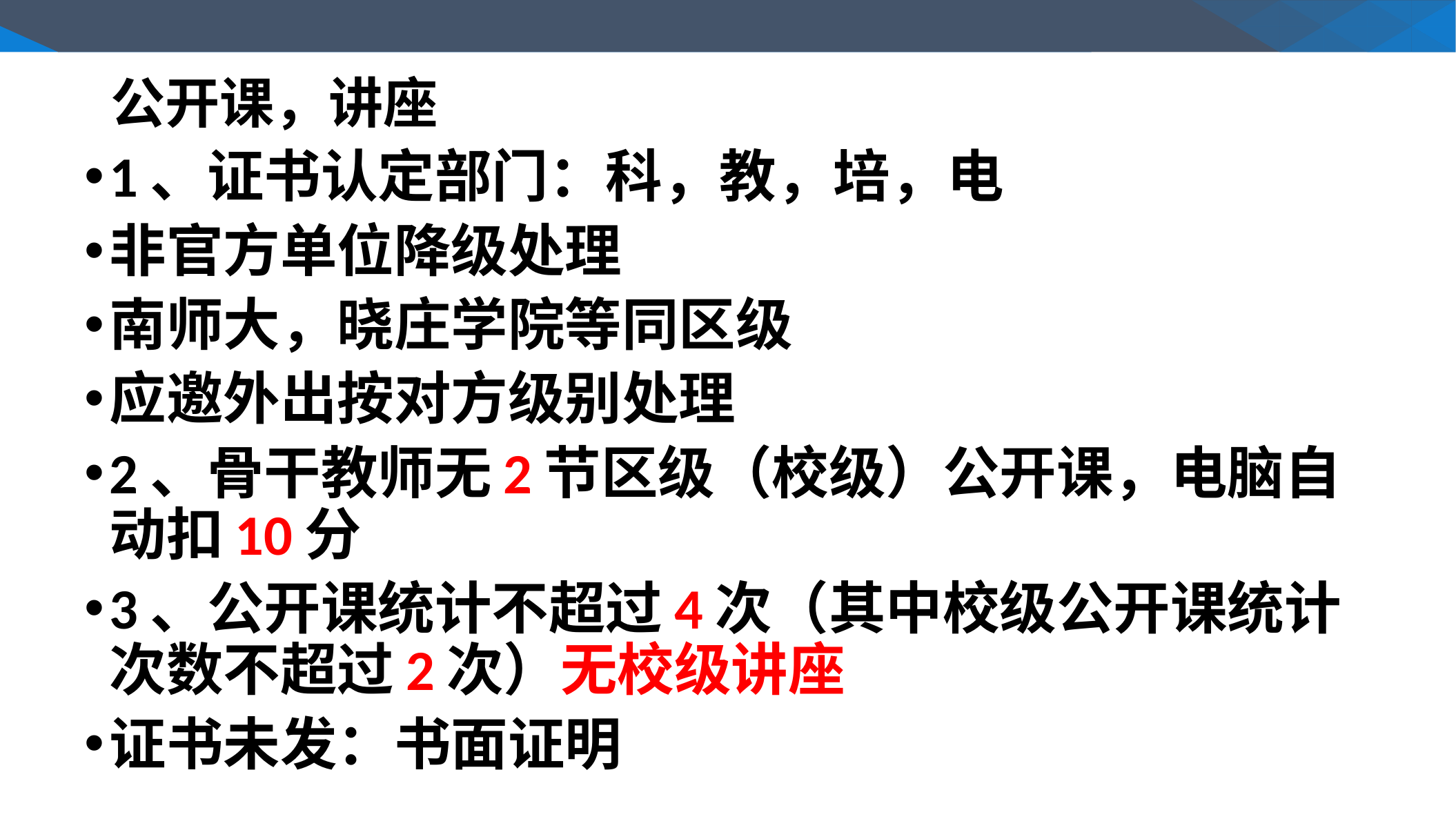

# 公开课，讲座
1、证书认定部门：科，教，培，电
非官方单位降级处理
南师大，晓庄学院等同区级
应邀外出按对方级别处理
2、骨干教师无2节区级（校级）公开课，电脑自动扣10分
3、公开课统计不超过4次（其中校级公开课统计次数不超过2次）无校级讲座
证书未发：书面证明